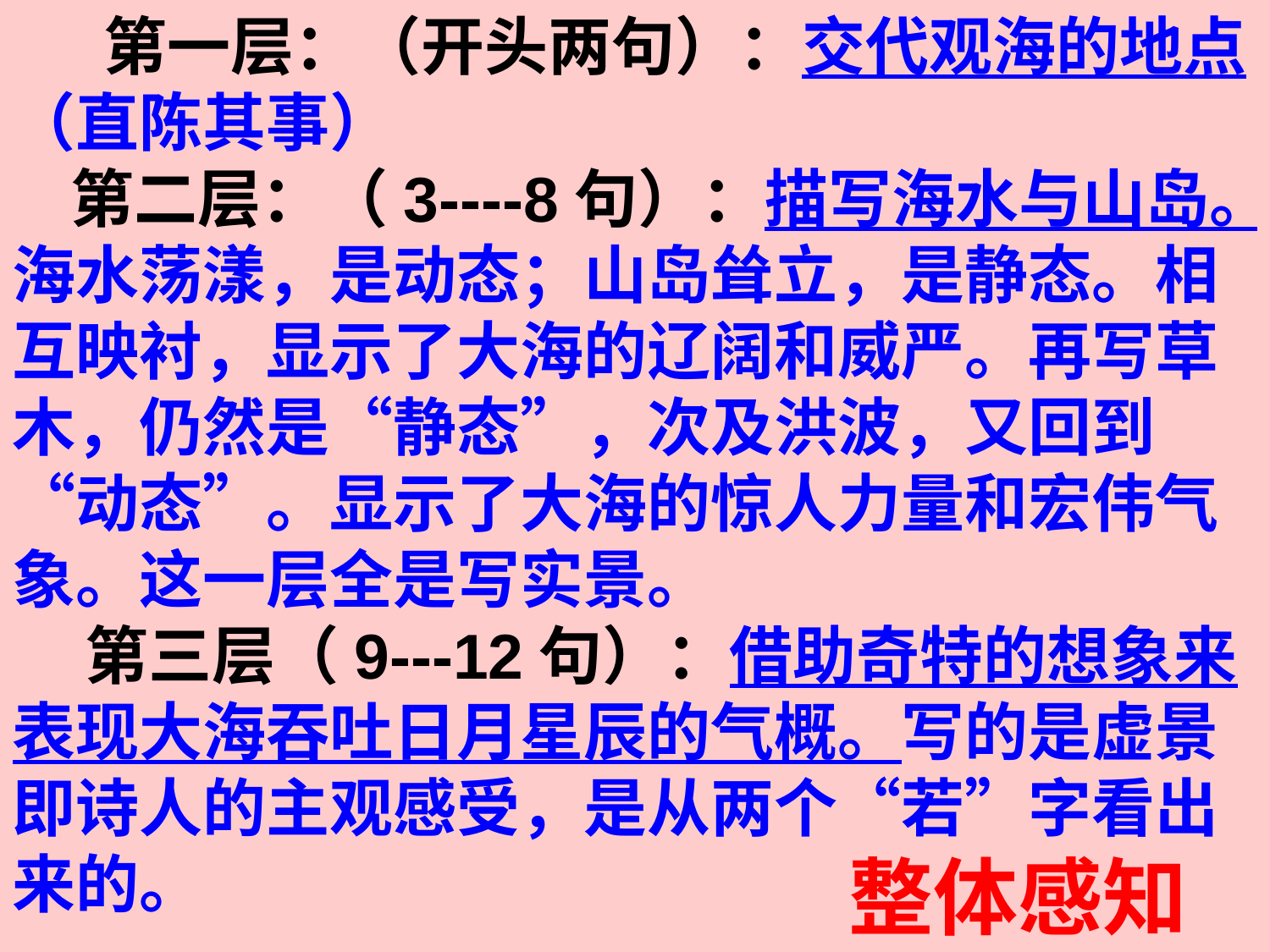

第一层：（开头两句）：交代观海的地点（直陈其事）
   第二层：（3----8句）：描写海水与山岛。海水荡漾，是动态；山岛耸立，是静态。相互映衬，显示了大海的辽阔和威严。再写草木，仍然是“静态”，次及洪波，又回到“动态”。显示了大海的惊人力量和宏伟气象。这一层全是写实景。
    第三层（9---12句）：借助奇特的想象来表现大海吞吐日月星辰的气概。写的是虚景即诗人的主观感受，是从两个“若”字看出来的。

整体感知